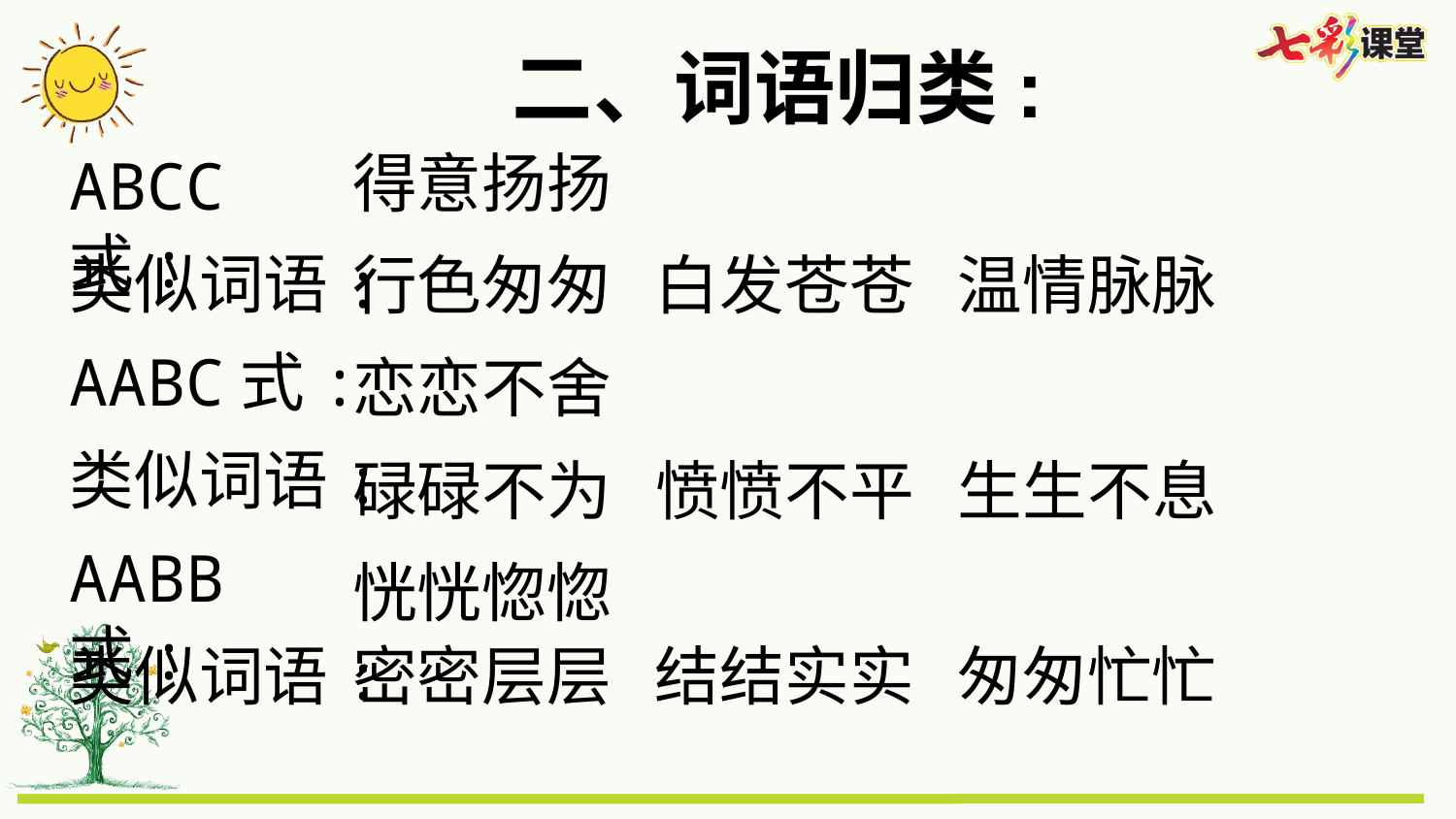

二、词语归类:
得意扬扬
ABCC式:
类似词语:
行色匆匆   白发苍苍   温情脉脉
AABC式:
恋恋不舍
类似词语:
碌碌不为   愤愤不平   生生不息
AABB式:
恍恍惚惚
密密层层   结结实实   匆匆忙忙
类似词语: